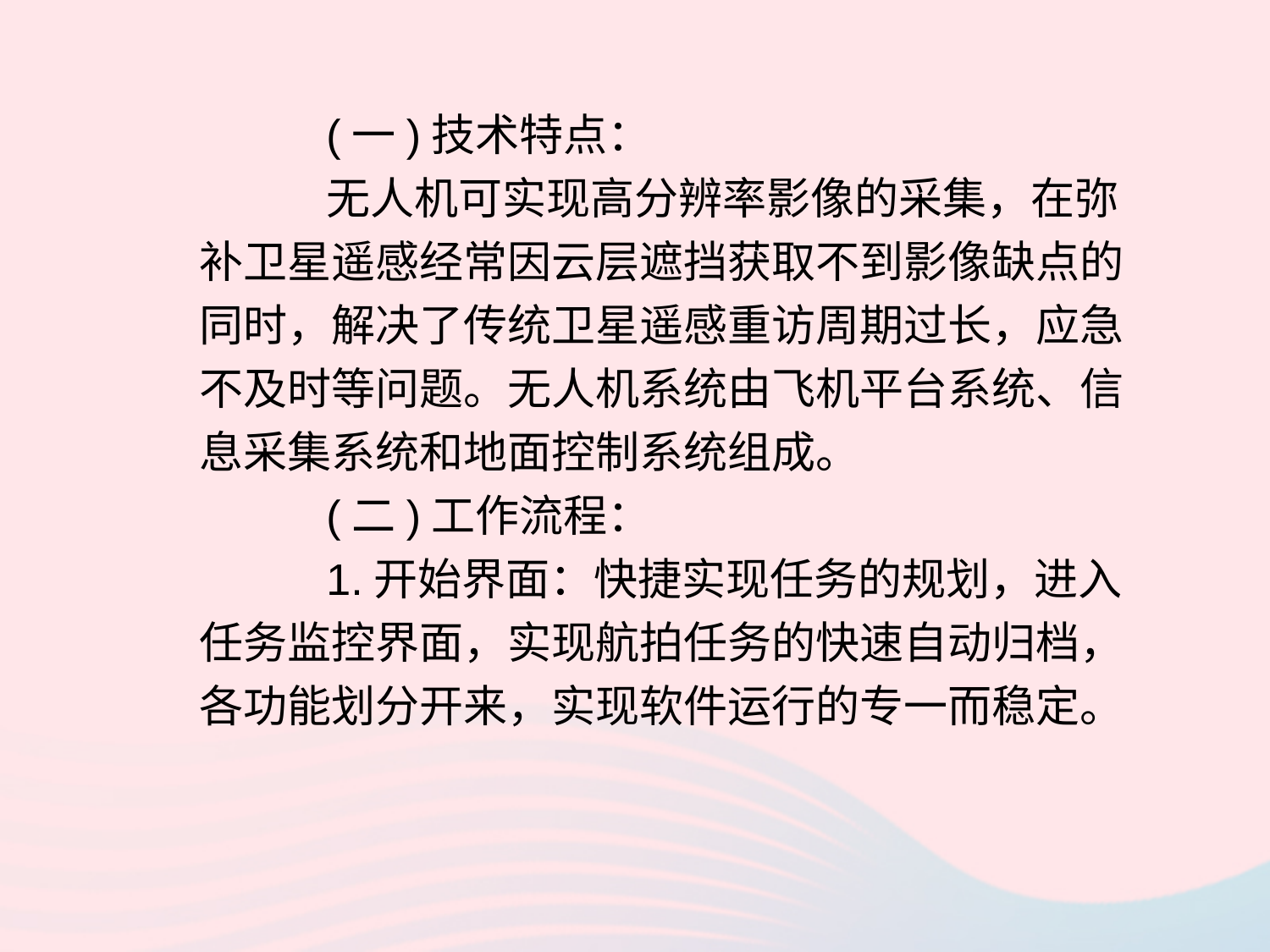

(一)技术特点：
	无人机可实现高分辨率影像的采集，在弥补卫星遥感经常因云层遮挡获取不到影像缺点的同时，解决了传统卫星遥感重访周期过长，应急不及时等问题。无人机系统由飞机平台系统、信息采集系统和地面控制系统组成。
	(二)工作流程：
	1.开始界面：快捷实现任务的规划，进入任务监控界面，实现航拍任务的快速自动归档，各功能划分开来，实现软件运行的专一而稳定。